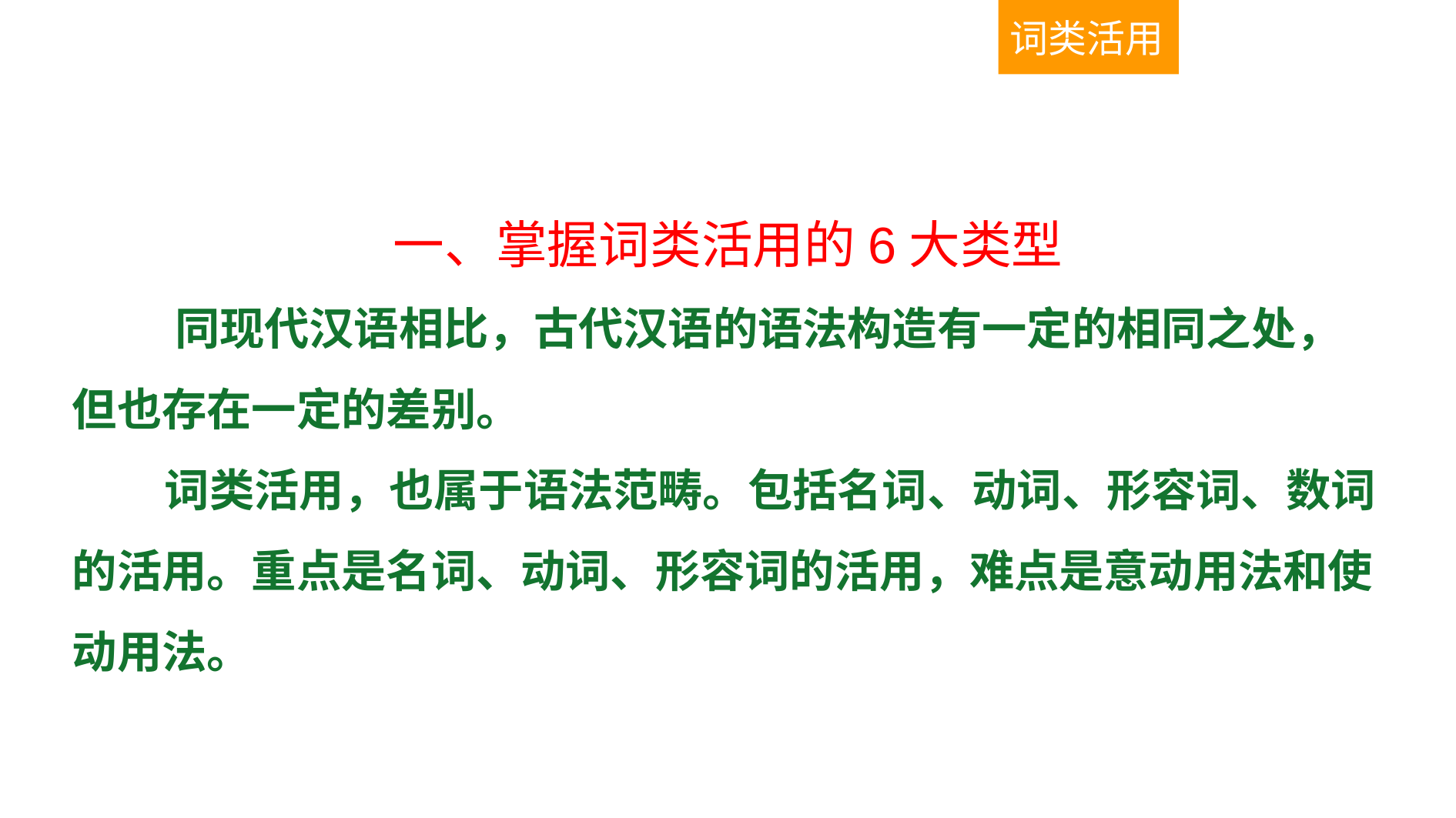

词类活用
一、掌握词类活用的6大类型
         同现代汉语相比，古代汉语的语法构造有一定的相同之处，但也存在一定的差别。
        词类活用，也属于语法范畴。包括名词、动词、形容词、数词的活用。重点是名词、动词、形容词的活用，难点是意动用法和使动用法。